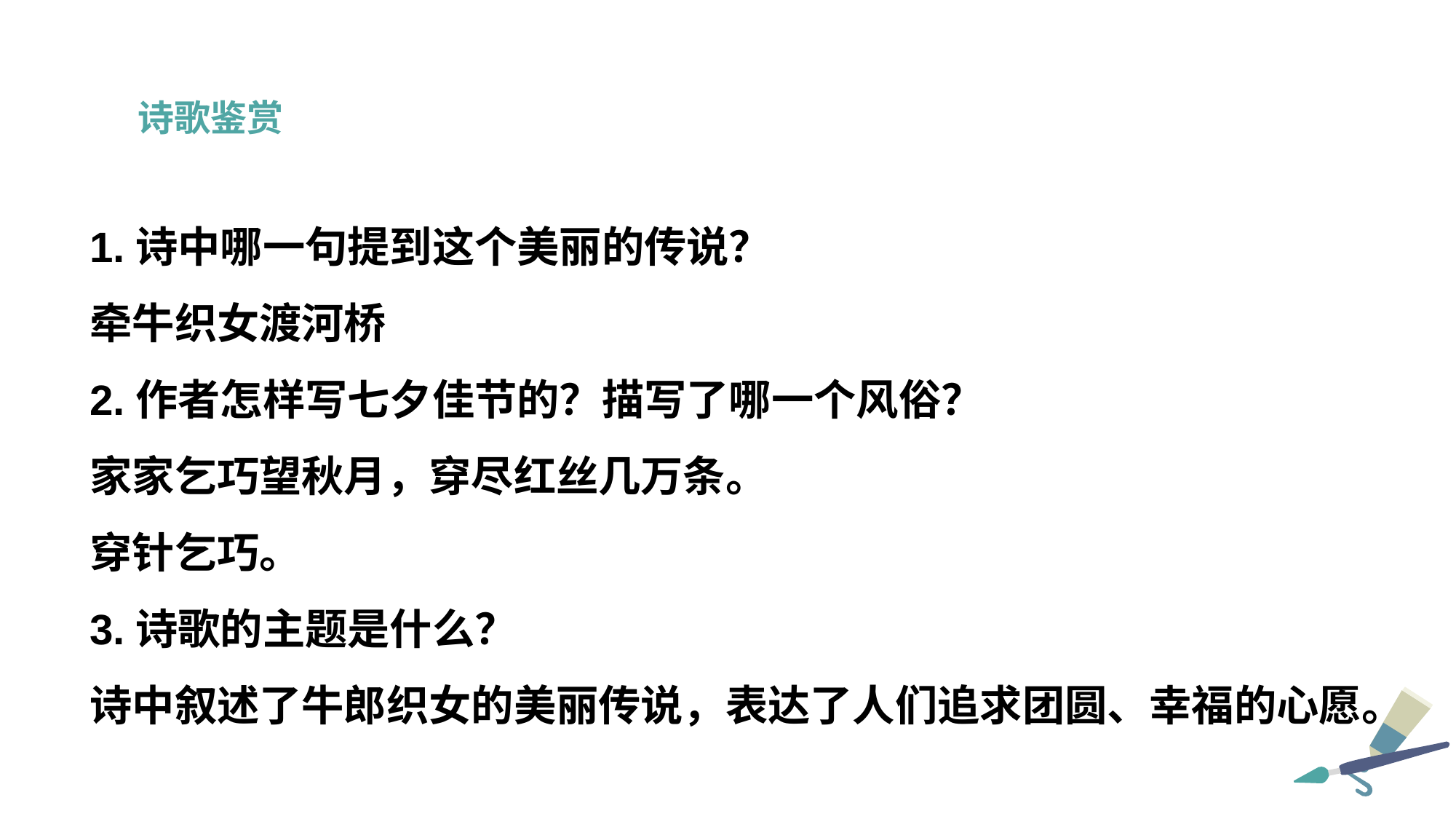

诗歌鉴赏
1.诗中哪一句提到这个美丽的传说？
牵牛织女渡河桥
2.作者怎样写七夕佳节的？描写了哪一个风俗？
家家乞巧望秋月，穿尽红丝几万条。
穿针乞巧。
3.诗歌的主题是什么？
诗中叙述了牛郎织女的美丽传说，表达了人们追求团圆、幸福的心愿。